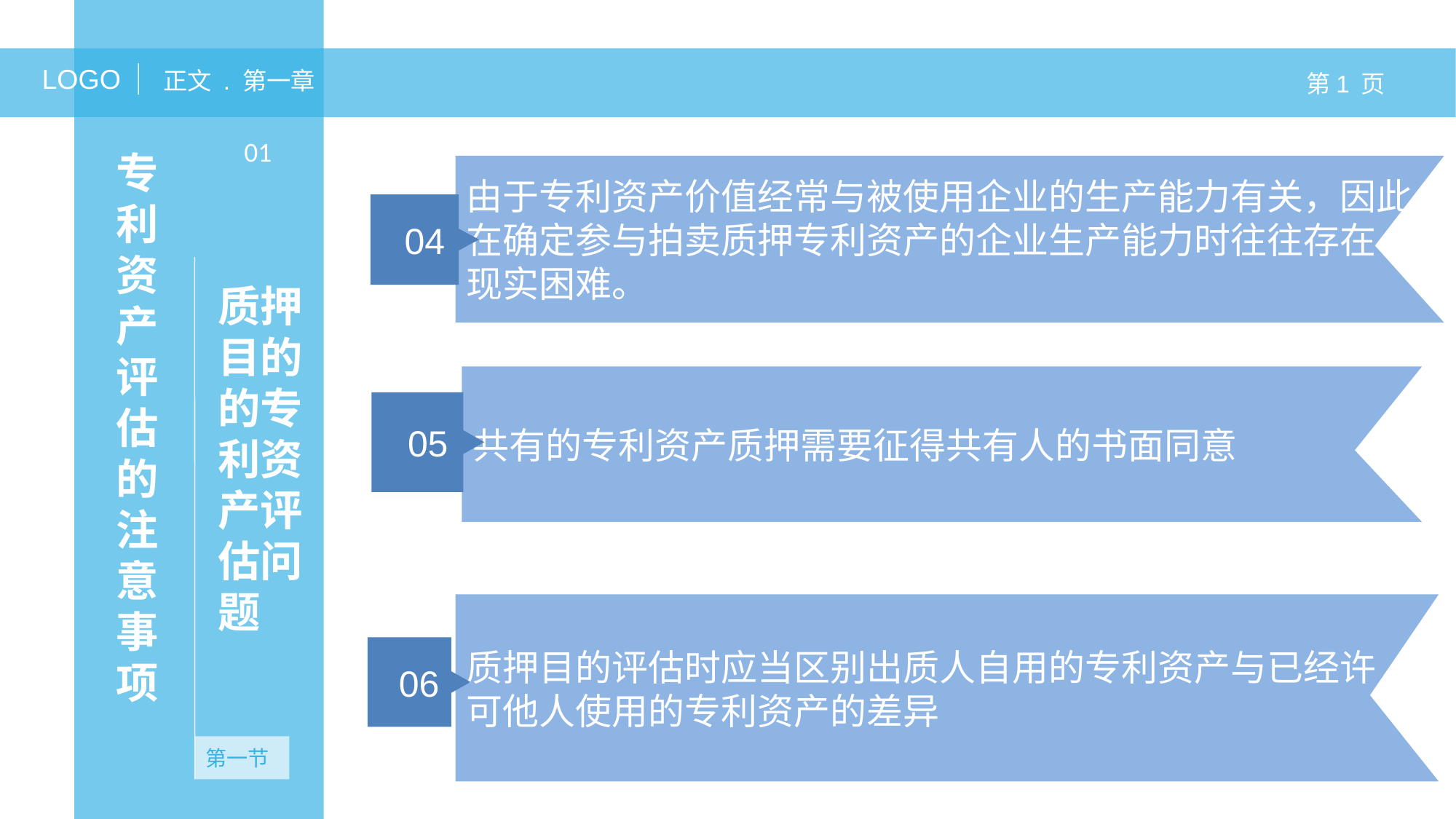

LOGO
正文 . 第一章

第1 页
专利资产评估的注意事项
01
由于专利资产价值经常与被使用企业的生产能力有关，因此在确定参与拍卖质押专利资产的企业生产能力时往往存在
现实困难。
04
质押目的的专利资产评估问题

共有的专利资产质押需要征得共有人的书面同意
05
无资产
无资产
质押目的评估时应当区别出质人自用的专利资产与已经许
可他人使用的专利资产的差异
06
第一节